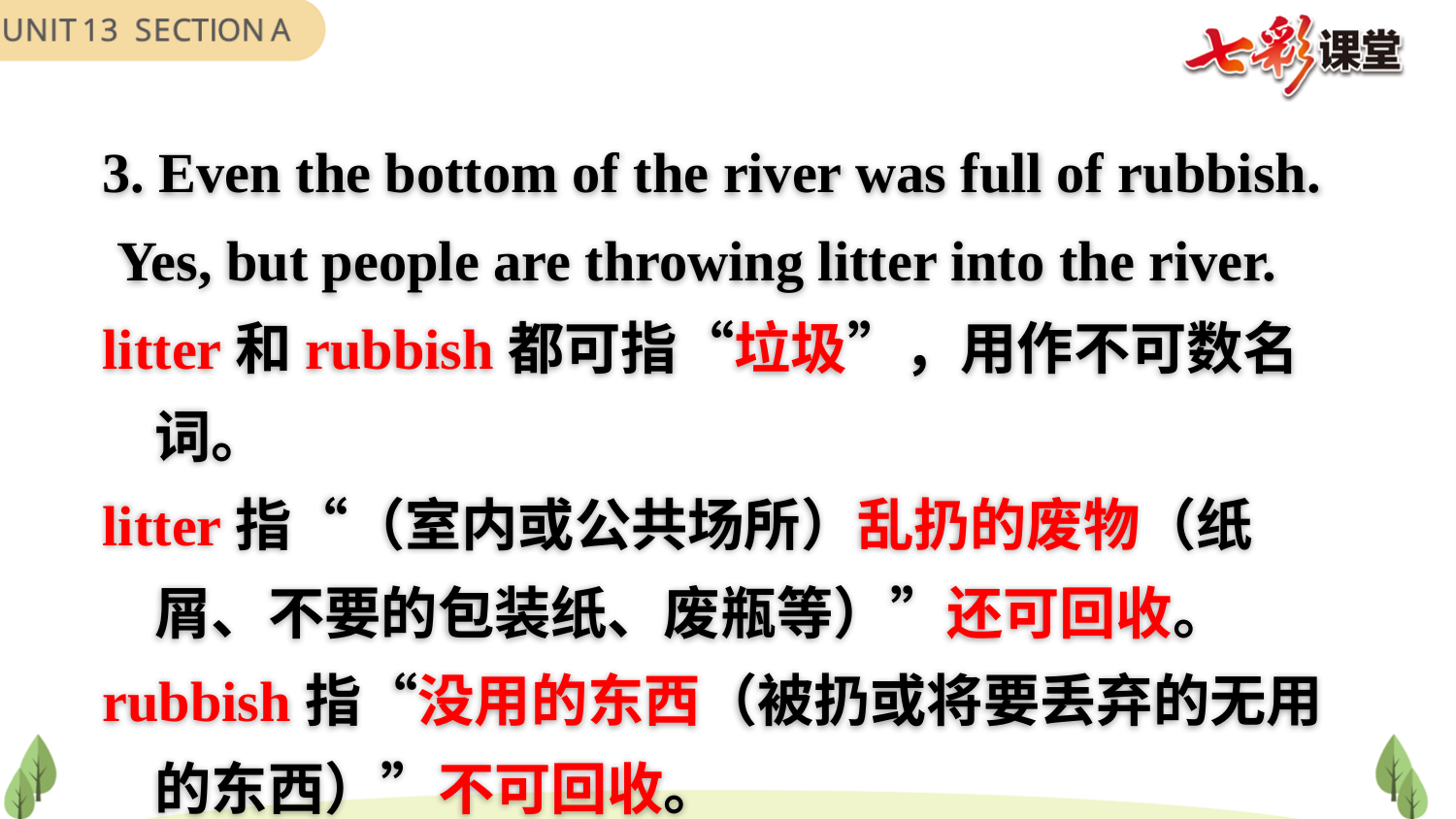

3. Even the bottom of the river was full of rubbish.
 Yes, but people are throwing litter into the river.
litter和rubbish都可指“垃圾”，用作不可数名词。
litter指“（室内或公共场所）乱扔的废物（纸屑、不要的包装纸、废瓶等）”还可回收。
rubbish指“没用的东西（被扔或将要丢弃的无用的东西）”不可回收。